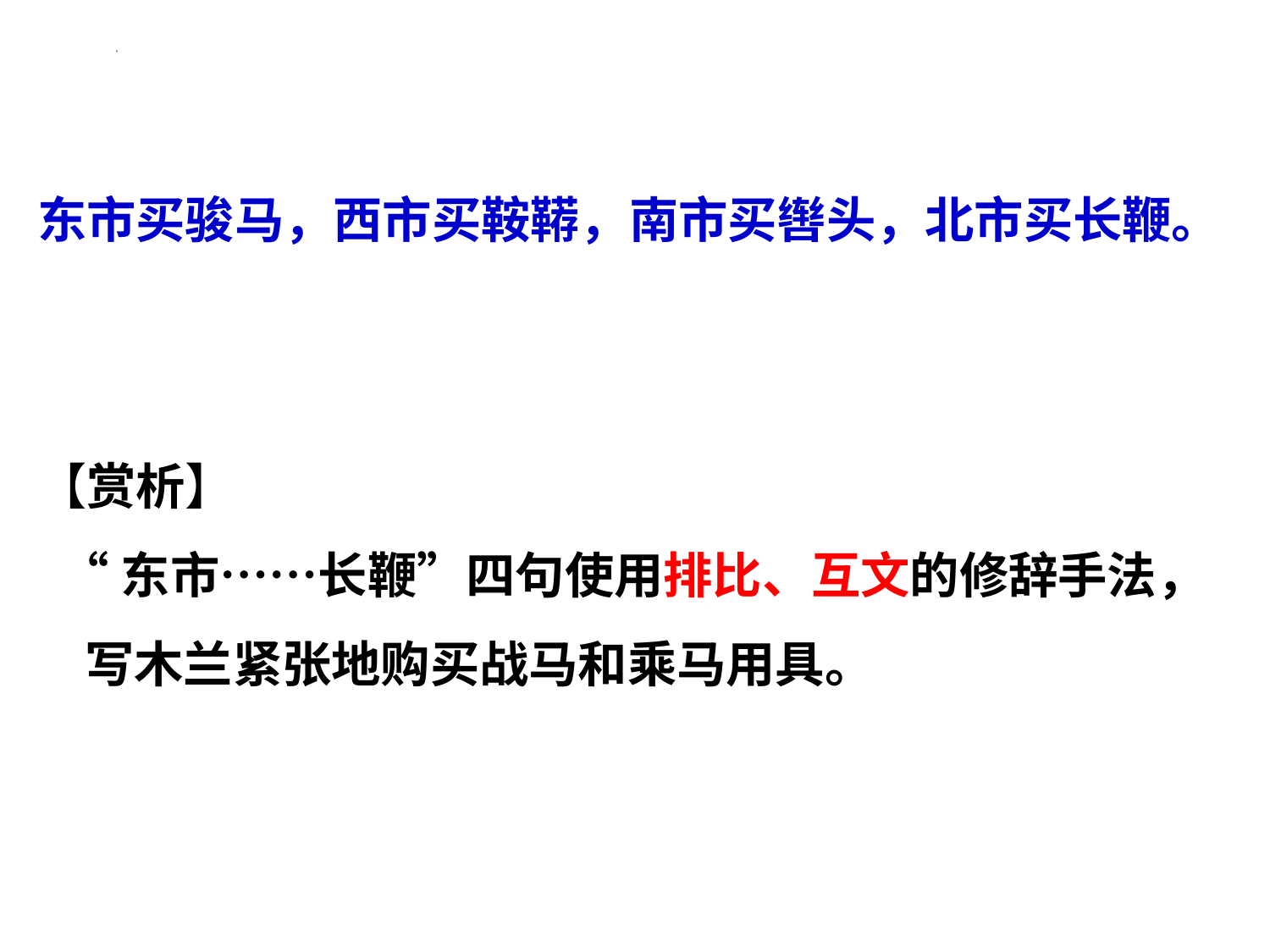

东市买骏马，西市买鞍鞯，南市买辔头，北市买长鞭。

【赏析】
  “东市……长鞭”四句使用排比、互文的修辞手法，写木兰紧张地购买战马和乘马用具。